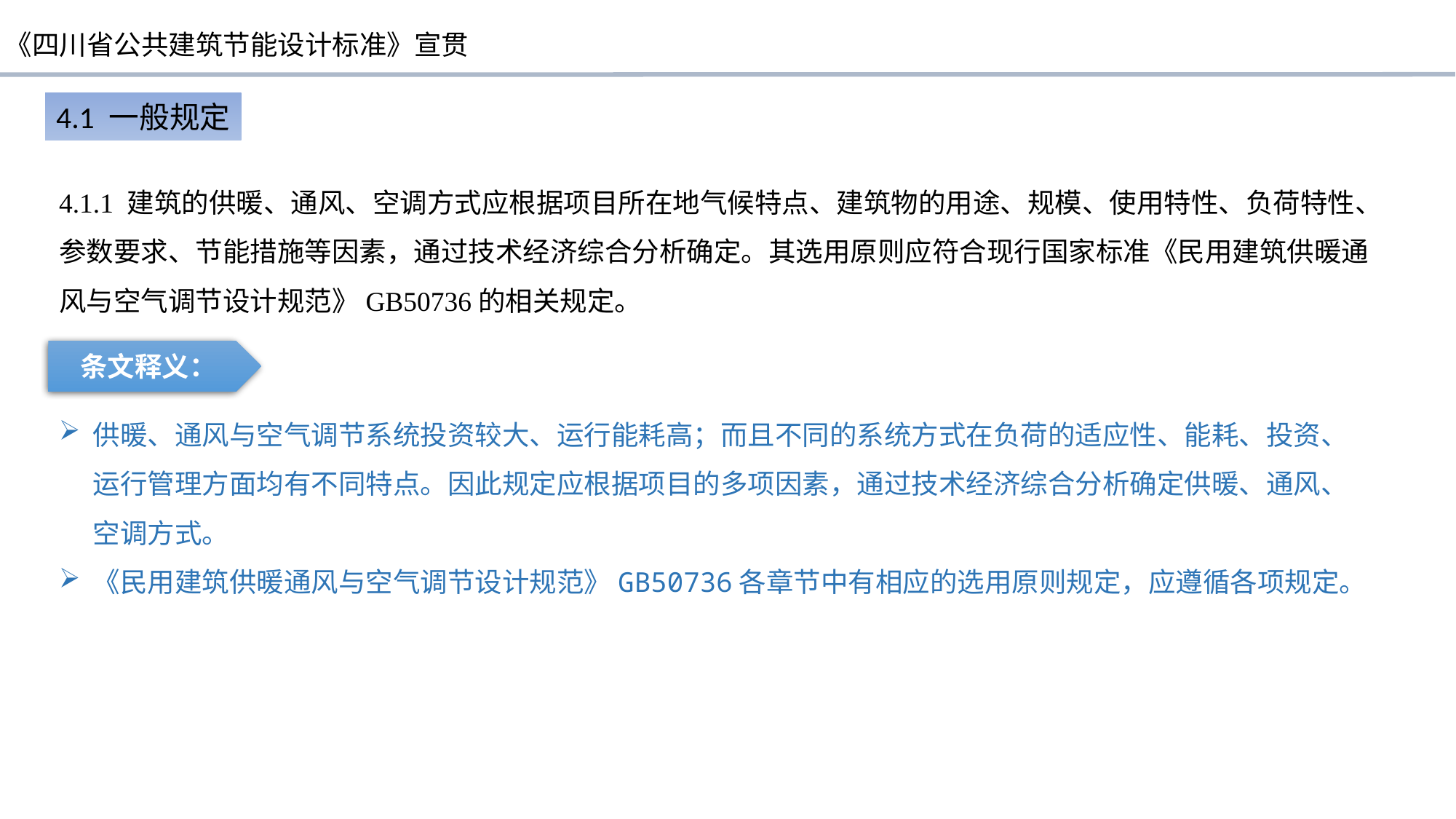

4.1 一般规定
4.1.1 建筑的供暖、通风、空调方式应根据项目所在地气候特点、建筑物的用途、规模、使用特性、负荷特性、参数要求、节能措施等因素，通过技术经济综合分析确定。其选用原则应符合现行国家标准《民用建筑供暖通风与空气调节设计规范》GB50736的相关规定。
条文释义：
供暖、通风与空气调节系统投资较大、运行能耗高；而且不同的系统方式在负荷的适应性、能耗、投资、运行管理方面均有不同特点。因此规定应根据项目的多项因素，通过技术经济综合分析确定供暖、通风、空调方式。
《民用建筑供暖通风与空气调节设计规范》GB50736各章节中有相应的选用原则规定，应遵循各项规定。